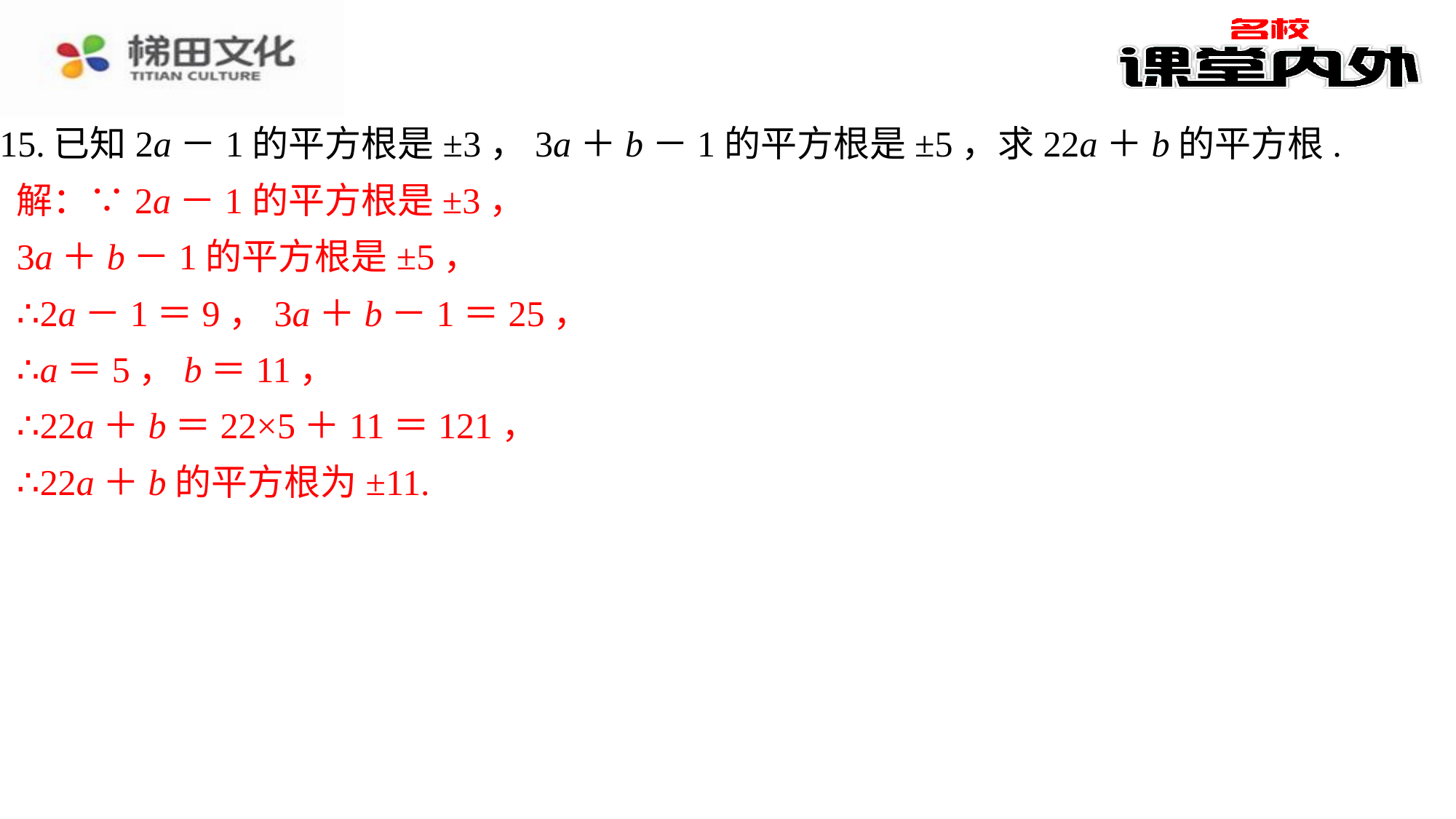

15.已知2a－1的平方根是±3，3a＋b－1的平方根是±5，求22a＋b的平方根.
解：∵2a－1的平方根是±3，
3a＋b－1的平方根是±5，
∴2a－1＝9，3a＋b－1＝25，
∴a＝5，b＝11，
∴22a＋b＝22×5＋11＝121，
∴22a＋b的平方根为±11.